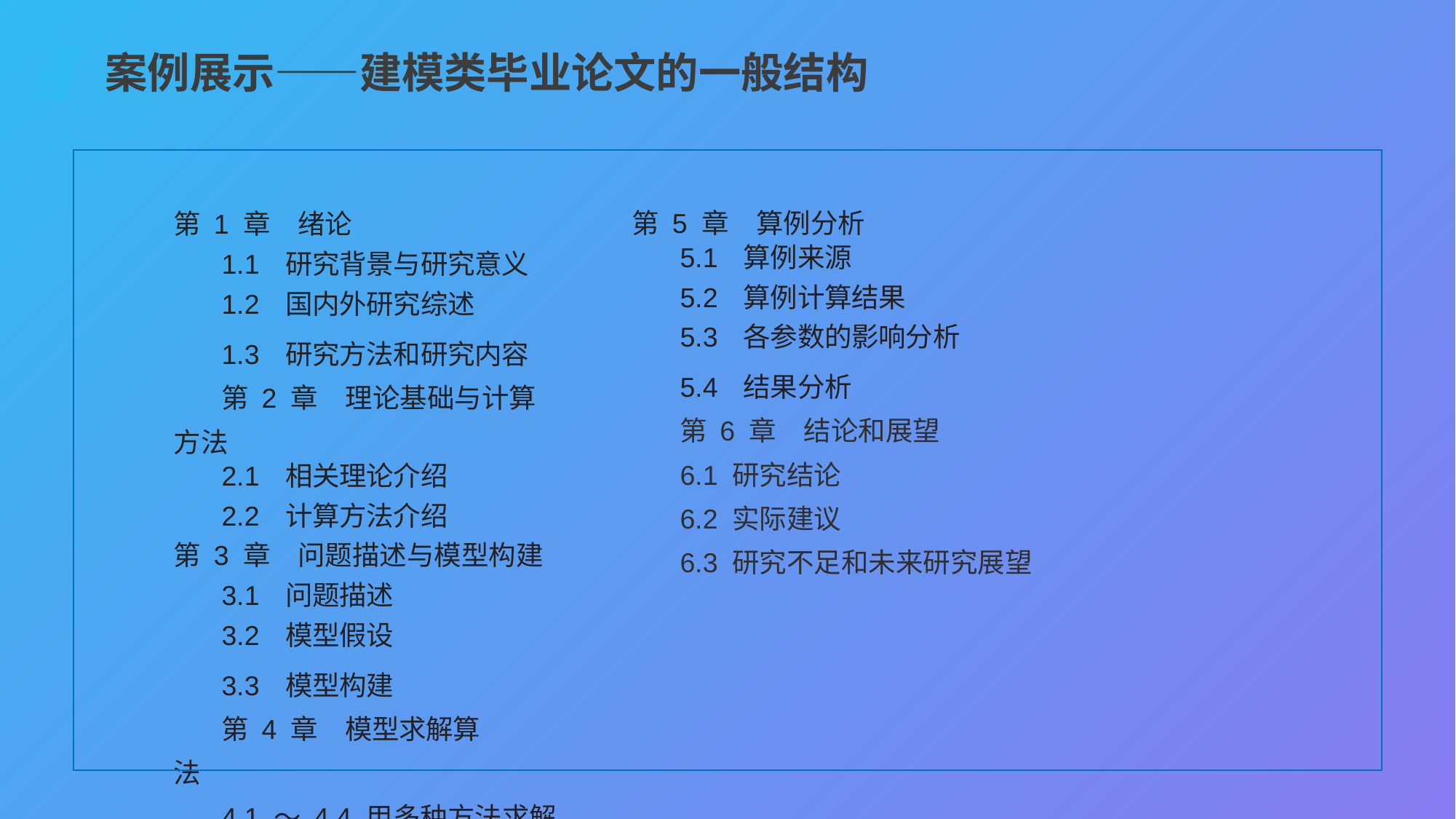

案例展示——建模类毕业论文的一般结构

第 5 章　算例分析
5.1 算例来源
5.2 算例计算结果
5.3 各参数的影响分析
5.4 结果分析
第 6 章　结论和展望
6.1 研究结论
6.2 实际建议
6.3 研究不足和未来研究展望

第 1 章　绪论
1.1 研究背景与研究意义
1.2 国内外研究综述
1.3 研究方法和研究内容
第 2 章　理论基础与计算方法
2.1 相关理论介绍
2.2 计算方法介绍
第 3 章　问题描述与模型构建
3.1 问题描述
3.2 模型假设
3.3 模型构建
第 4 章　模型求解算法
4.1 ～ 4.4 用多种方法求解